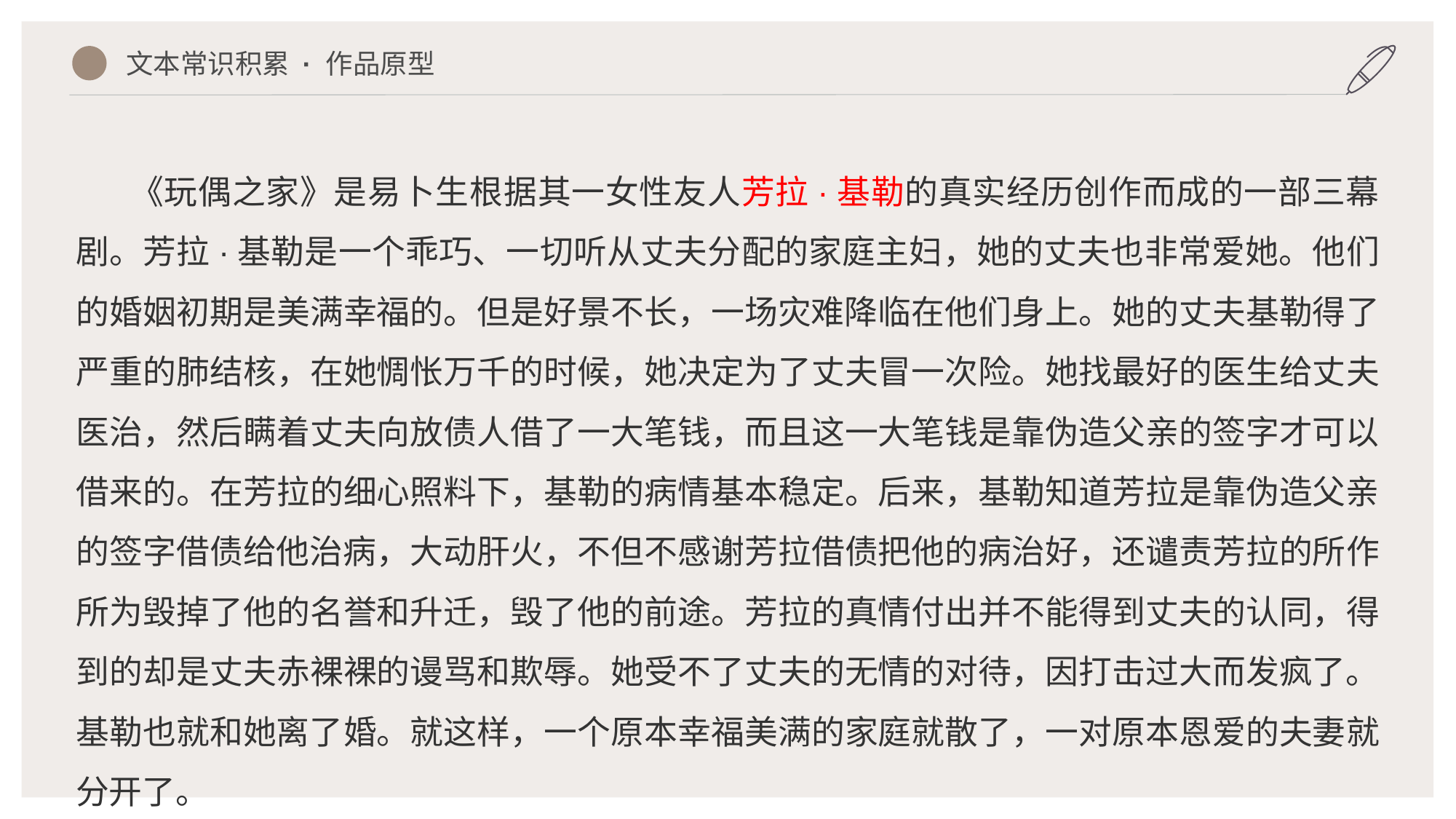

文本常识积累 · 作品原型

《玩偶之家》是易卜生根据其一女性友人芳拉·基勒的真实经历创作而成的一部三幕剧。芳拉·基勒是一个乖巧、一切听从丈夫分配的家庭主妇，她的丈夫也非常爱她。他们的婚姻初期是美满幸福的。但是好景不长，一场灾难降临在他们身上。她的丈夫基勒得了严重的肺结核，在她惆怅万千的时候，她决定为了丈夫冒一次险。她找最好的医生给丈夫医治，然后瞒着丈夫向放债人借了一大笔钱，而且这一大笔钱是靠伪造父亲的签字才可以借来的。在芳拉的细心照料下，基勒的病情基本稳定。后来，基勒知道芳拉是靠伪造父亲的签字借债给他治病，大动肝火，不但不感谢芳拉借债把他的病治好，还谴责芳拉的所作所为毁掉了他的名誉和升迁，毁了他的前途。芳拉的真情付出并不能得到丈夫的认同，得到的却是丈夫赤裸裸的谩骂和欺辱。她受不了丈夫的无情的对待，因打击过大而发疯了。基勒也就和她离了婚。就这样，一个原本幸福美满的家庭就散了，一对原本恩爱的夫妻就分开了。